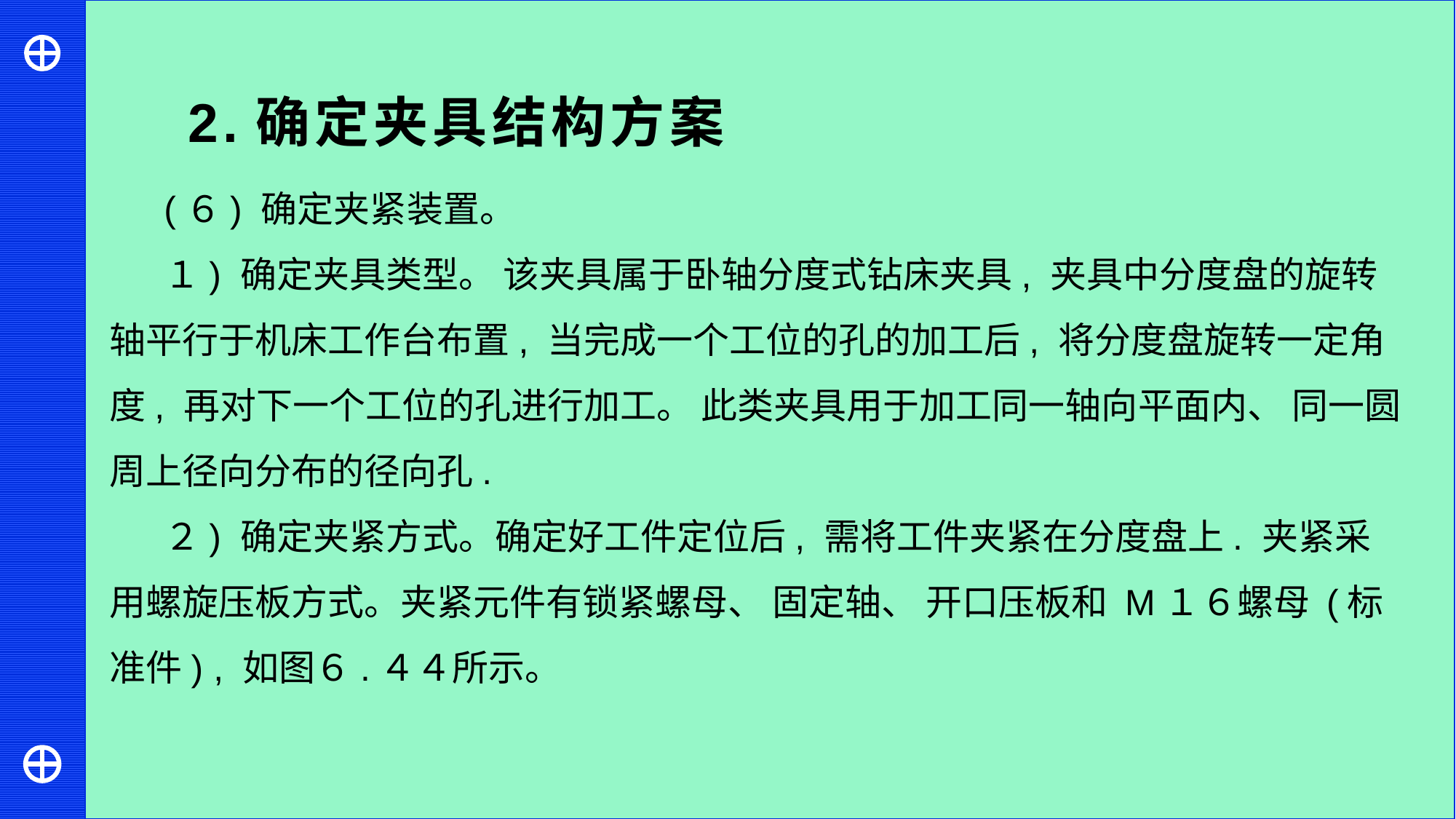

2.确定夹具结构方案
(６) 确定夹紧装置。
１) 确定夹具类型。 该夹具属于卧轴分度式钻床夹具, 夹具中分度盘的旋转轴平行于机床工作台布置, 当完成一个工位的孔的加工后, 将分度盘旋转一定角度, 再对下一个工位的孔进行加工。 此类夹具用于加工同一轴向平面内、 同一圆周上径向分布的径向孔.
２) 确定夹紧方式。确定好工件定位后, 需将工件夹紧在分度盘上. 夹紧采用螺旋压板方式。夹紧元件有锁紧螺母、 固定轴、 开口压板和 M１６螺母 (标准件) , 如图６.４４所示。